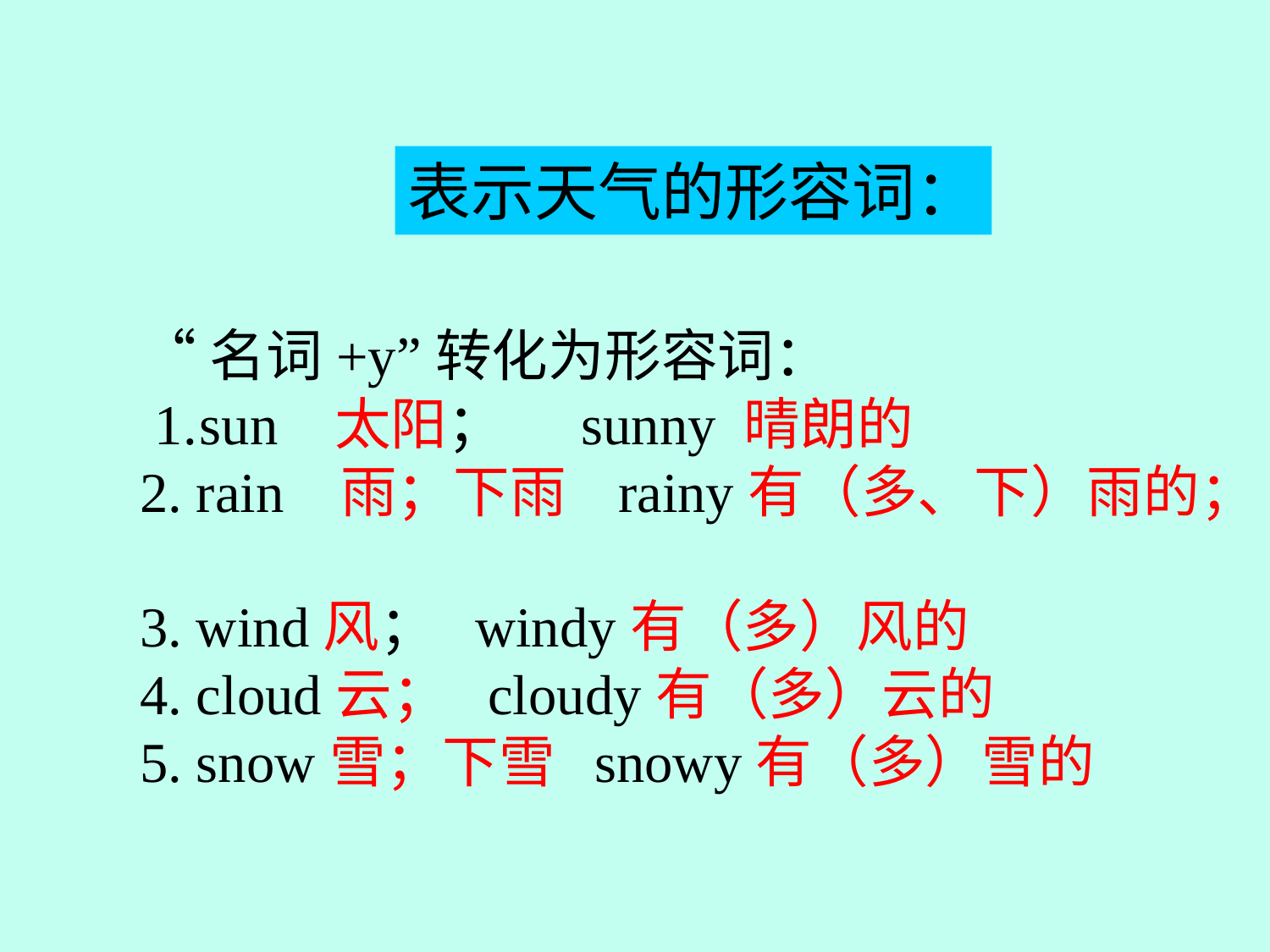

表示天气的形容词：

“名词+y”转化为形容词：
sun   太阳；     sunny 晴朗的
2. rain   雨；下雨   rainy有（多、下）雨的；
3. wind风；  windy有（多）风的
4. cloud云；  cloudy有（多）云的
5. snow雪；下雪  snowy有（多）雪的